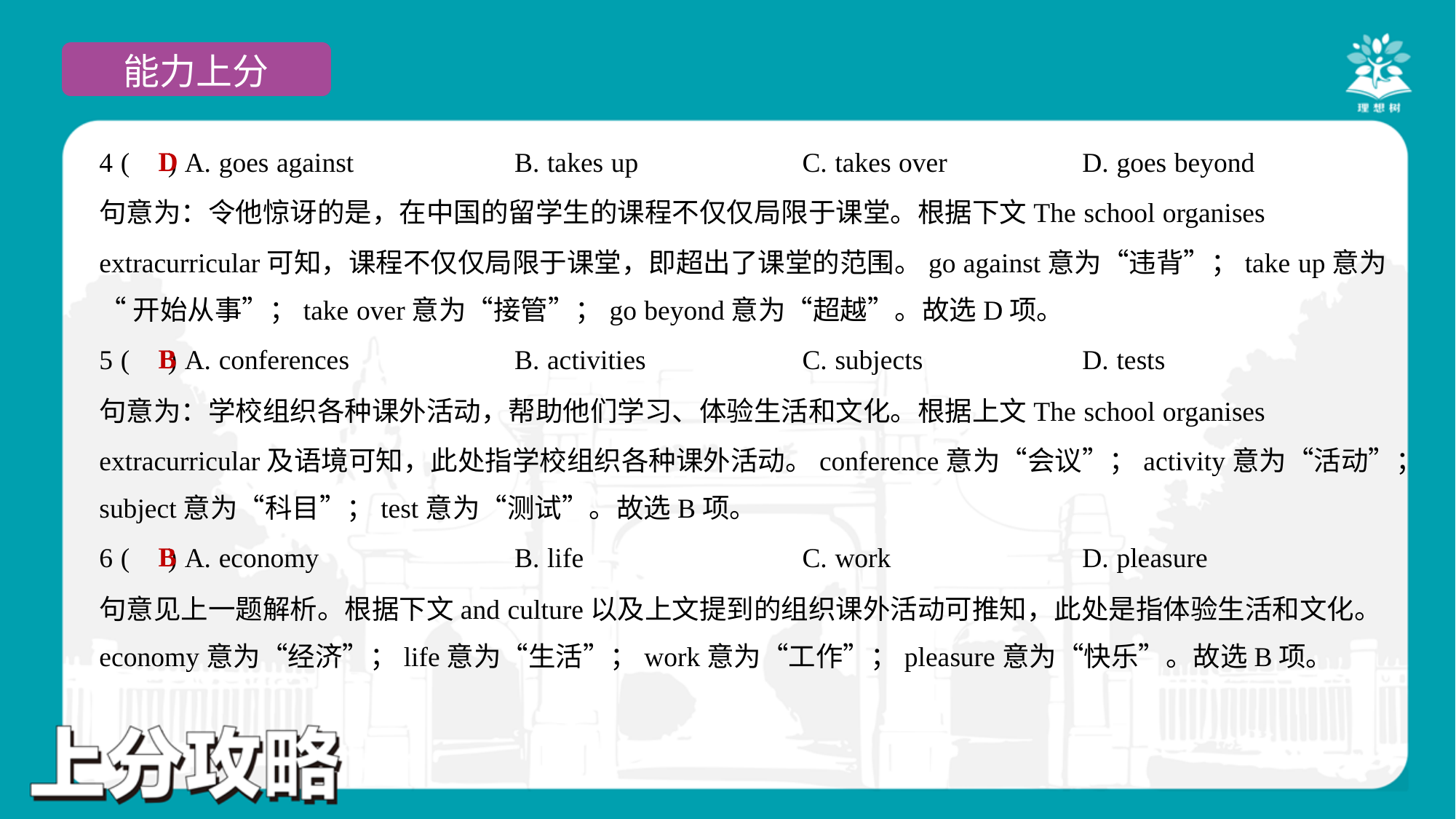

D
4 (     ) A. goes against	B. takes up	C. takes over	D. goes beyond
句意为：令他惊讶的是，在中国的留学生的课程不仅仅局限于课堂。根据下文The school organises
extracurricular可知，课程不仅仅局限于课堂，即超出了课堂的范围。go against意为“违背”；take up意为
“开始从事”；take over意为“接管”；go beyond意为“超越”。故选D项。
B
5 (     ) A. conferences	B. activities	C. subjects	D. tests
句意为：学校组织各种课外活动，帮助他们学习、体验生活和文化。根据上文The school organises
extracurricular及语境可知，此处指学校组织各种课外活动。conference意为“会议”；activity意为“活动”；
subject意为“科目”；test意为“测试”。故选B项。
B
6 (     ) A. economy	B. life	C. work	D. pleasure
句意见上一题解析。根据下文and culture以及上文提到的组织课外活动可推知，此处是指体验生活和文化。
economy意为“经济”；life意为“生活”；work意为“工作”；pleasure意为“快乐”。故选B项。